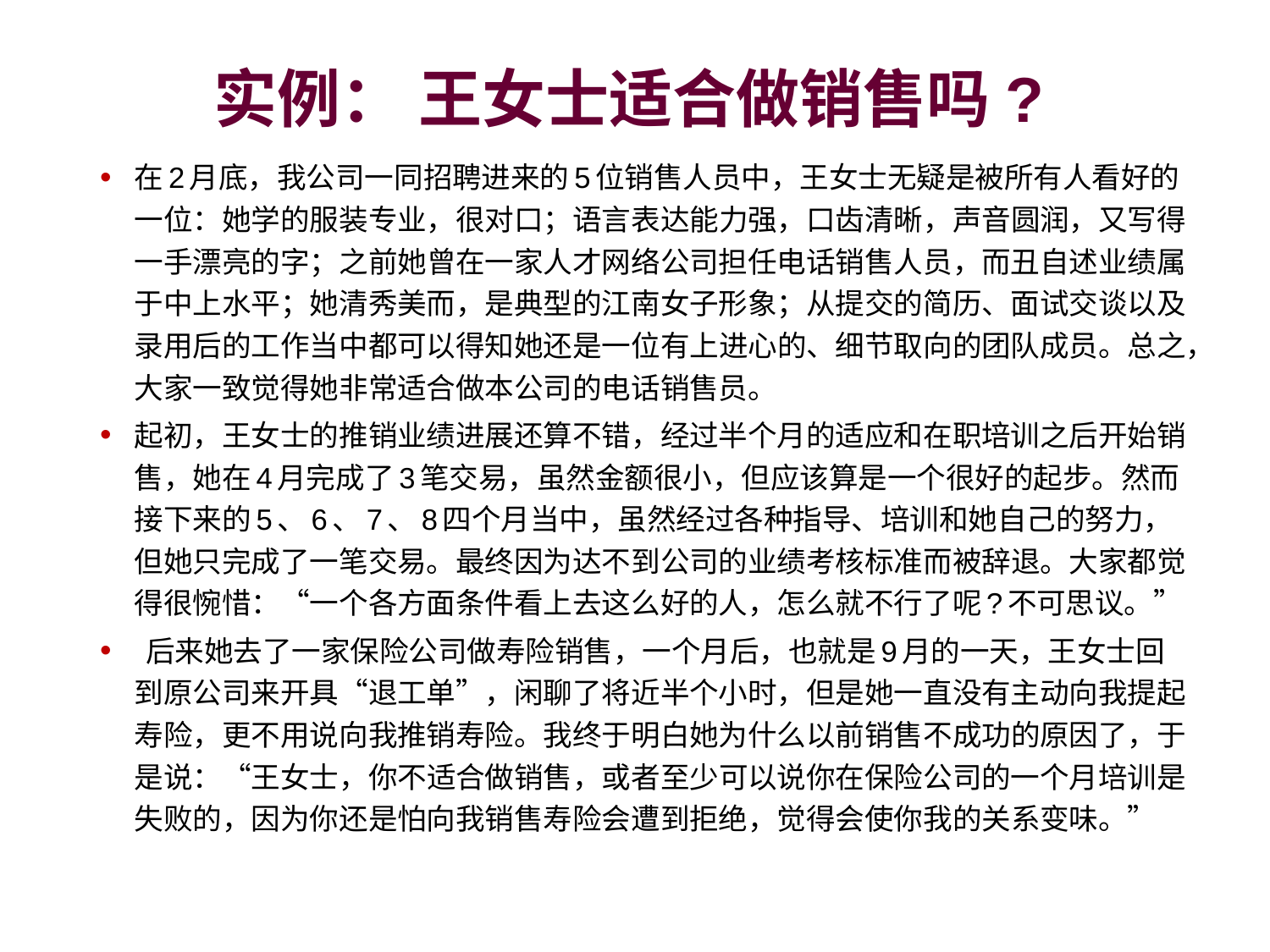

# 实例： 王女士适合做销售吗?
在2月底，我公司一同招聘进来的5位销售人员中，王女士无疑是被所有人看好的一位：她学的服装专业，很对口；语言表达能力强，口齿清晰，声音圆润，又写得一手漂亮的字；之前她曾在一家人才网络公司担任电话销售人员，而丑自述业绩属于中上水平；她清秀美而，是典型的江南女子形象；从提交的简历、面试交谈以及录用后的工作当中都可以得知她还是一位有上进心的、细节取向的团队成员。总之，大家一致觉得她非常适合做本公司的电话销售员。
起初，王女士的推销业绩进展还算不错，经过半个月的适应和在职培训之后开始销售，她在4月完成了3笔交易，虽然金额很小，但应该算是一个很好的起步。然而接下来的5、6、7、8四个月当中，虽然经过各种指导、培训和她自己的努力，但她只完成了一笔交易。最终因为达不到公司的业绩考核标准而被辞退。大家都觉得很惋惜：“一个各方面条件看上去这么好的人，怎么就不行了呢?不可思议。”
 后来她去了一家保险公司做寿险销售，一个月后，也就是9月的一天，王女士回到原公司来开具“退工单”，闲聊了将近半个小时，但是她一直没有主动向我提起寿险，更不用说向我推销寿险。我终于明白她为什么以前销售不成功的原因了，于是说：“王女士，你不适合做销售，或者至少可以说你在保险公司的一个月培训是失败的，因为你还是怕向我销售寿险会遭到拒绝，觉得会使你我的关系变味。”